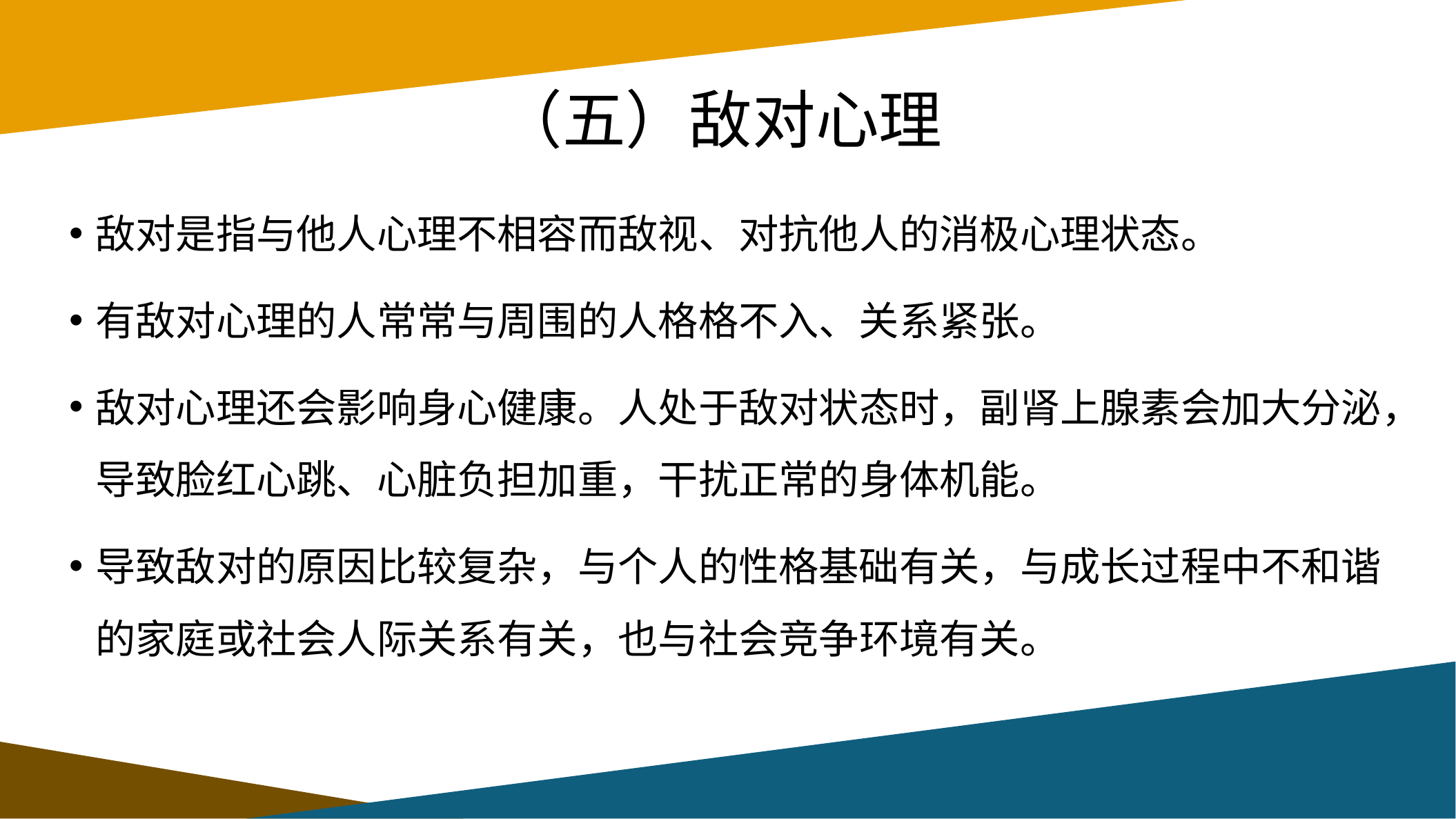

# （五）敌对心理
敌对是指与他人心理不相容而敌视、对抗他人的消极心理状态。
有敌对心理的人常常与周围的人格格不入、关系紧张。
敌对心理还会影响身心健康。人处于敌对状态时，副肾上腺素会加大分泌，导致脸红心跳、心脏负担加重，干扰正常的身体机能。
导致敌对的原因比较复杂，与个人的性格基础有关，与成长过程中不和谐的家庭或社会人际关系有关，也与社会竞争环境有关。